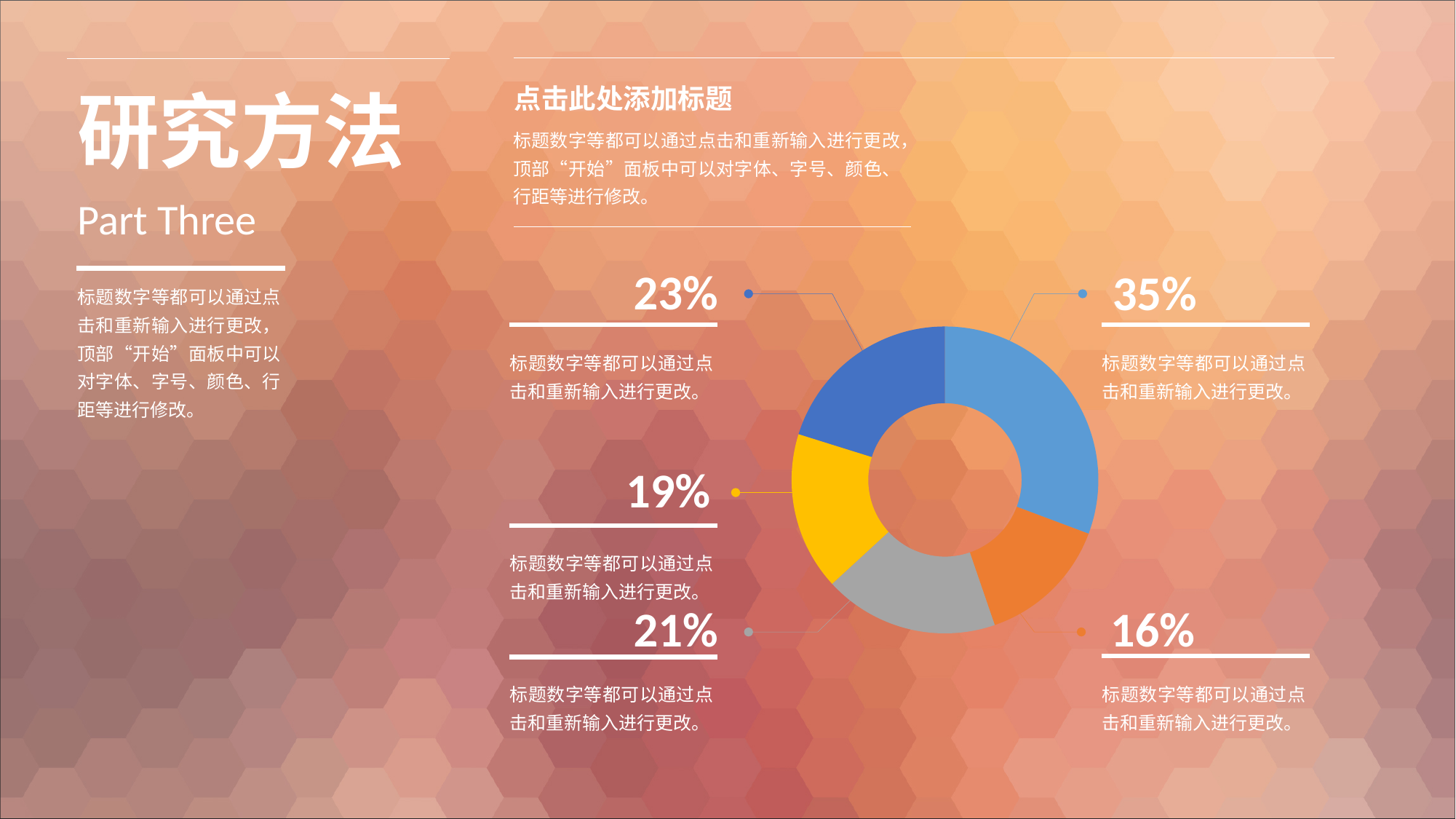

点击此处添加标题
标题数字等都可以通过点击和重新输入进行更改，顶部“开始”面板中可以对字体、字号、颜色、行距等进行修改。
研究方法

Part Three

### Chart

| Category | Sales |
|---|---|
| 1st Qtr | 0.35 |
| 2nd Qtr | 0.16 |
| 3rd Qtr | 0.21 |
| 4th Qtr | 0.19 |
23%
标题数字等都可以通过点击和重新输入进行更改。
35%
标题数字等都可以通过点击和重新输入进行更改。
标题数字等都可以通过点击和重新输入进行更改，顶部“开始”面板中可以对字体、字号、颜色、行距等进行修改。

19%
标题数字等都可以通过点击和重新输入进行更改。

21%
标题数字等都可以通过点击和重新输入进行更改。
16%
标题数字等都可以通过点击和重新输入进行更改。